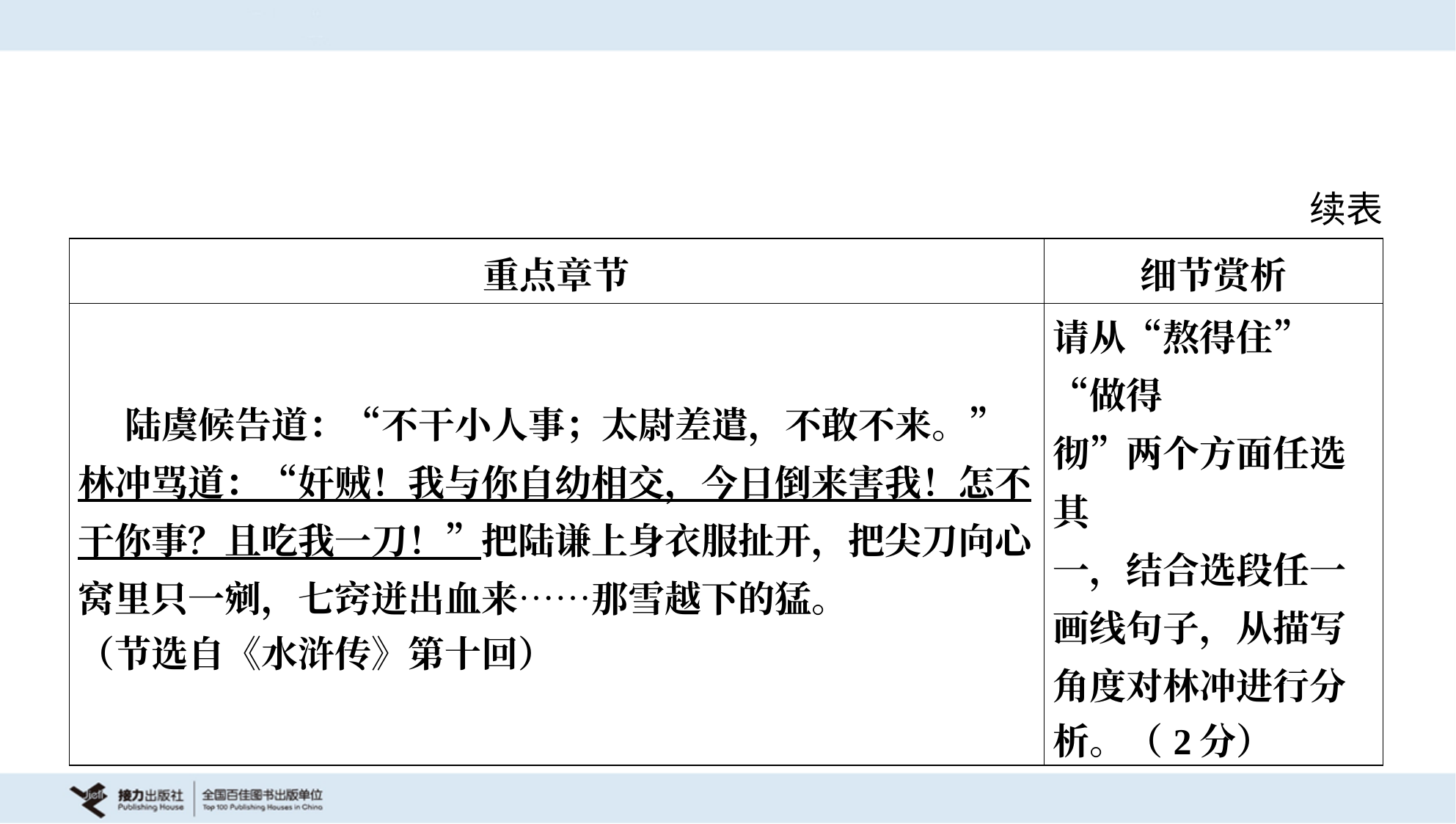

续表
| 重点章节 | 细节赏析 |
| --- | --- |
| 陆虞候告道：“不干小人事；太尉差遣，不敢不来。” 林冲骂道：“奸贼！我与你自幼相交，今日倒来害我！怎不 干你事？且吃我一刀！”把陆谦上身衣服扯开，把尖刀向心 窝里只一剜，七窍迸出血来……那雪越下的猛。 （节选自《水浒传》第十回） | 请从“熬得住”“做得 彻”两个方面任选其 一，结合选段任一 画线句子，从描写 角度对林冲进行分 析。（2分） |